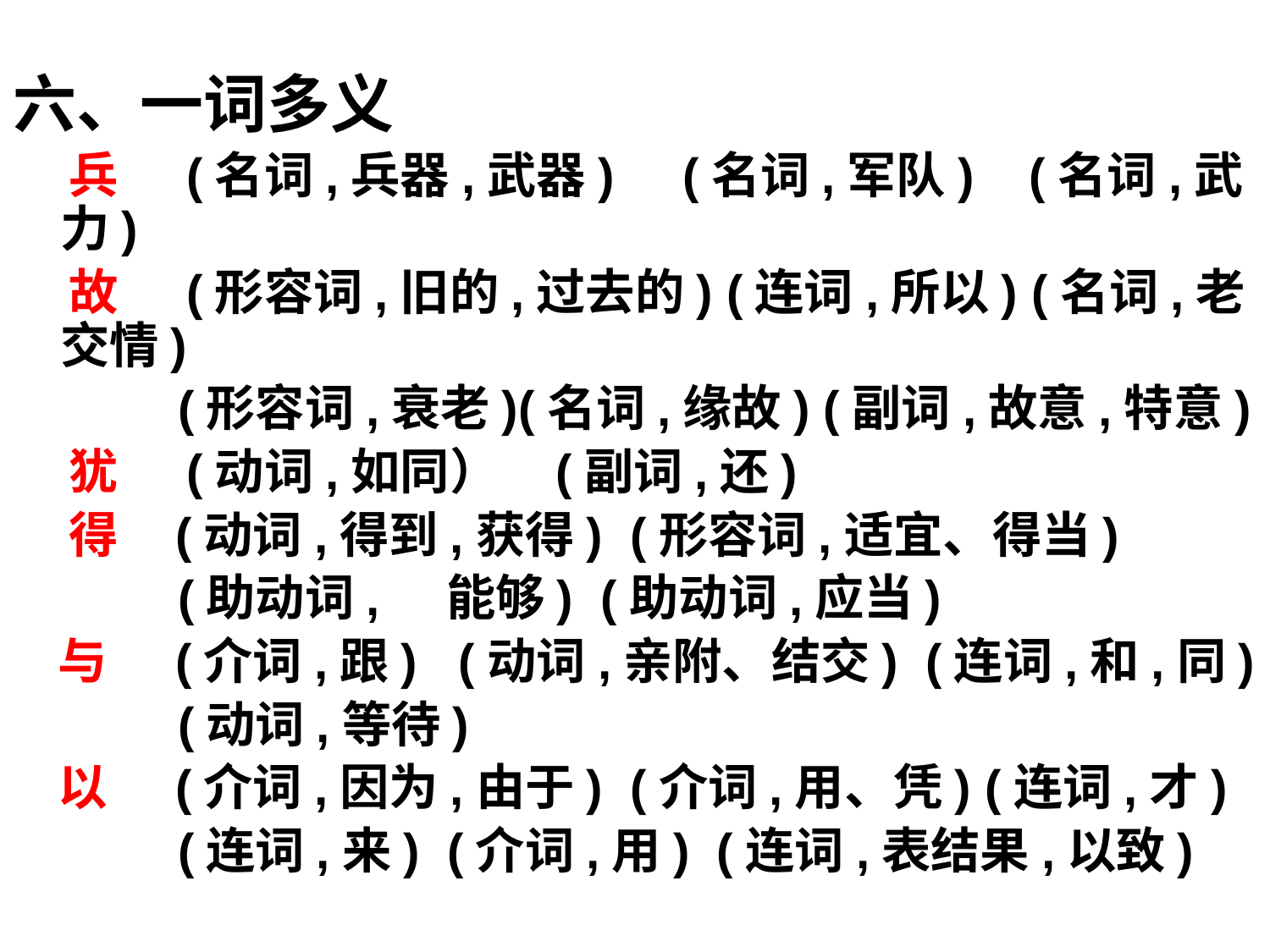

六、一词多义
    兵     (名词,兵器,武器)     (名词,军队)    (名词,武力)
    故     (形容词,旧的,过去的) (连词,所以) (名词,老交情)
            (形容词,衰老)(名词,缘故) (副词,故意,特意)
    犹     (动词,如同）    (副词,还)
    得    (动词,得到,获得)  (形容词,适宜、得当)
            (助动词,    能够)  (助动词,应当)
   与     (介词,跟)   (动词,亲附、结交)  (连词,和,同)
            (动词,等待)
   以     (介词,因为,由于)  (介词,用、凭) (连词,才)
            (连词,来)  (介词,用)  (连词,表结果,以致)